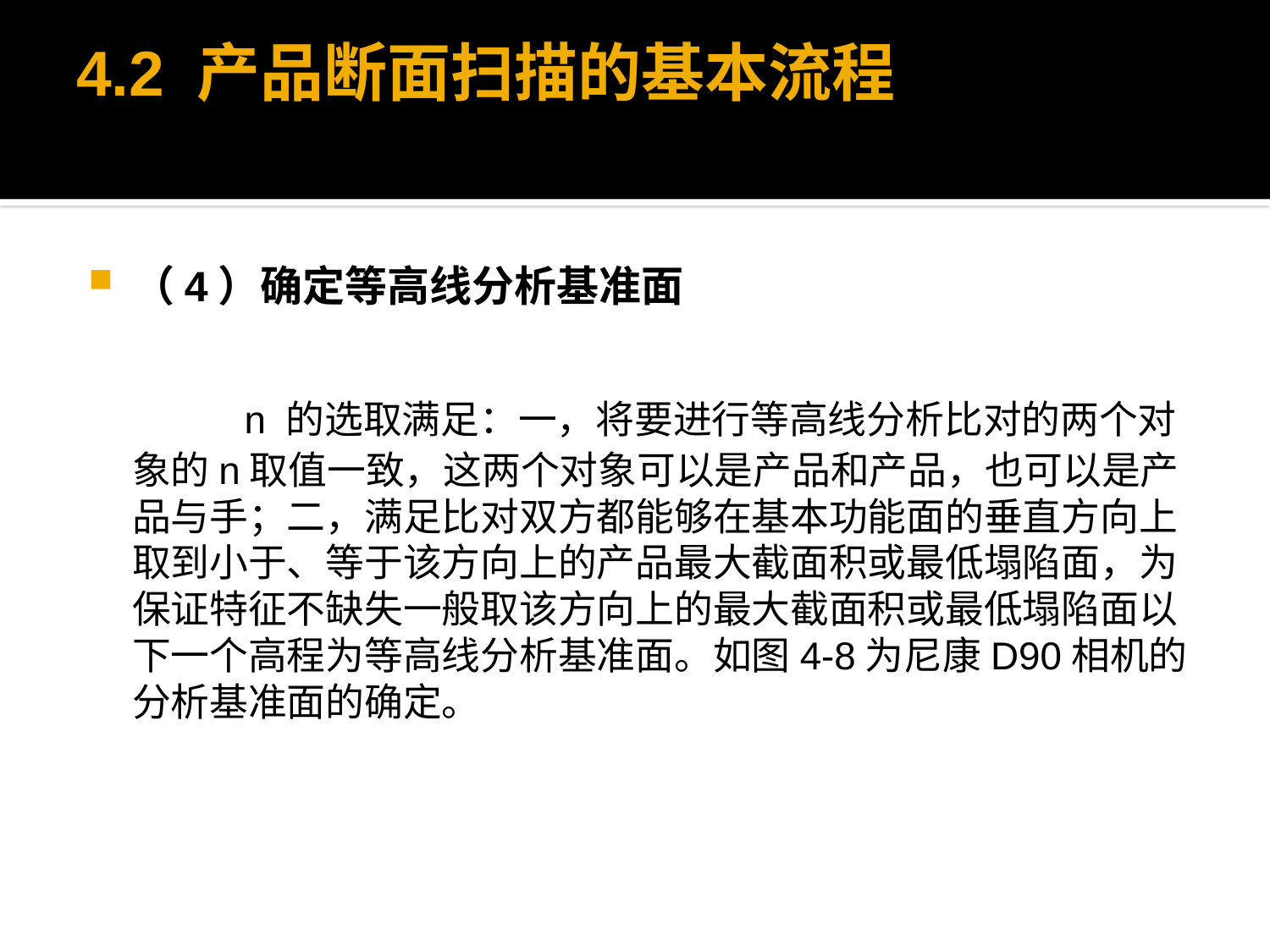

# 4.2 产品断面扫描的基本流程
（4）确定等高线分析基准面

          n 的选取满足：一，将要进行等高线分析比对的两个对象的n取值一致，这两个对象可以是产品和产品，也可以是产品与手；二，满足比对双方都能够在基本功能面的垂直方向上取到小于、等于该方向上的产品最大截面积或最低塌陷面，为保证特征不缺失一般取该方向上的最大截面积或最低塌陷面以下一个高程为等高线分析基准面。如图4-8为尼康D90相机的分析基准面的确定。